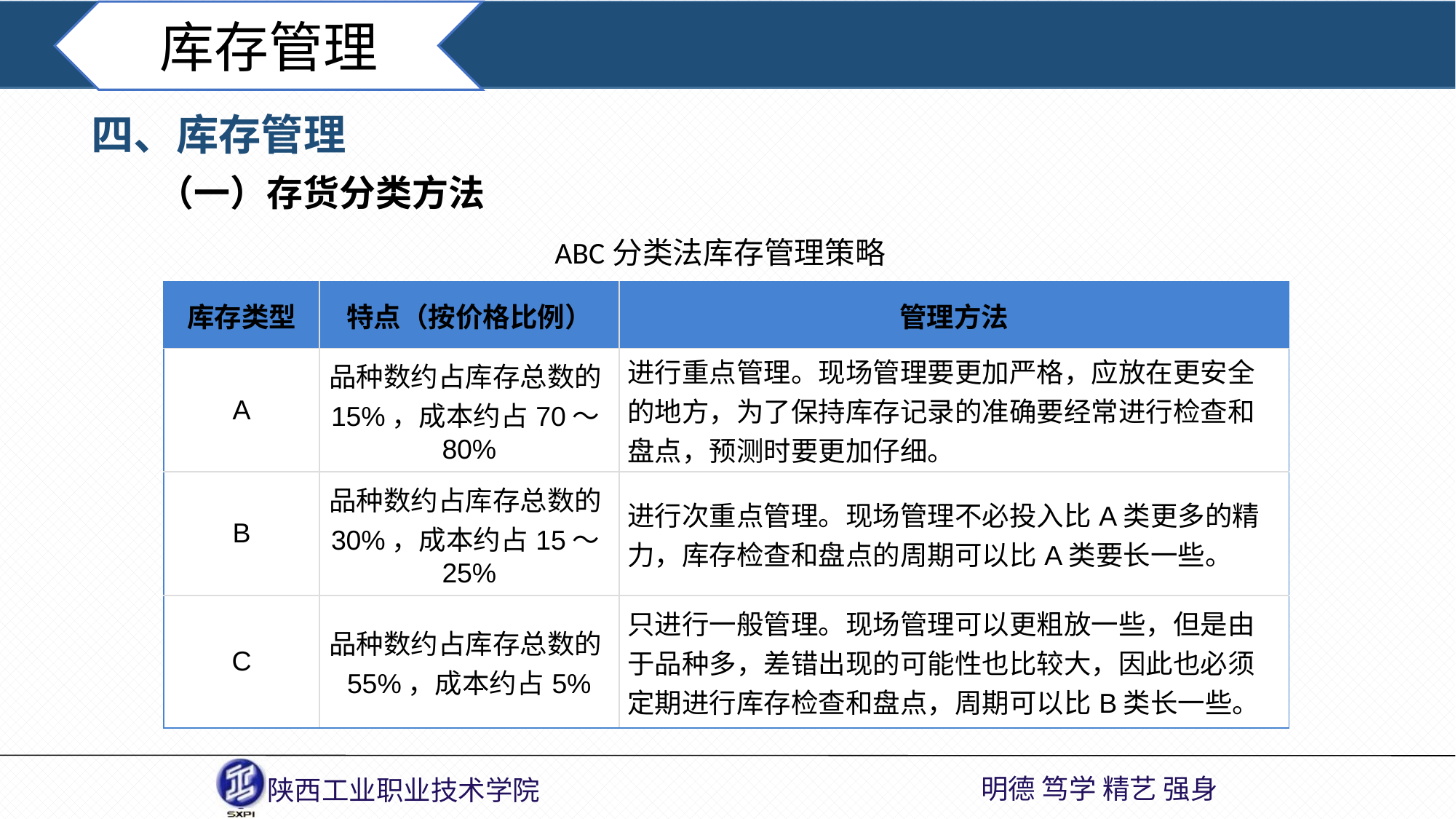

库存管理
四、库存管理
（一）存货分类方法
ABC分类法库存管理策略
| 库存类型 | 特点（按价格比例） | 管理方法 |
| --- | --- | --- |
| A | 品种数约占库存总数的15%，成本约占70～80% | 进行重点管理。现场管理要更加严格，应放在更安全的地方，为了保持库存记录的准确要经常进行检查和盘点，预测时要更加仔细。 |
| B | 品种数约占库存总数的30%，成本约占15～25% | 进行次重点管理。现场管理不必投入比A类更多的精力，库存检查和盘点的周期可以比A类要长一些。 |
| C | 品种数约占库存总数的55%，成本约占5% | 只进行一般管理。现场管理可以更粗放一些，但是由于品种多，差错出现的可能性也比较大，因此也必须定期进行库存检查和盘点，周期可以比B类长一些。 |